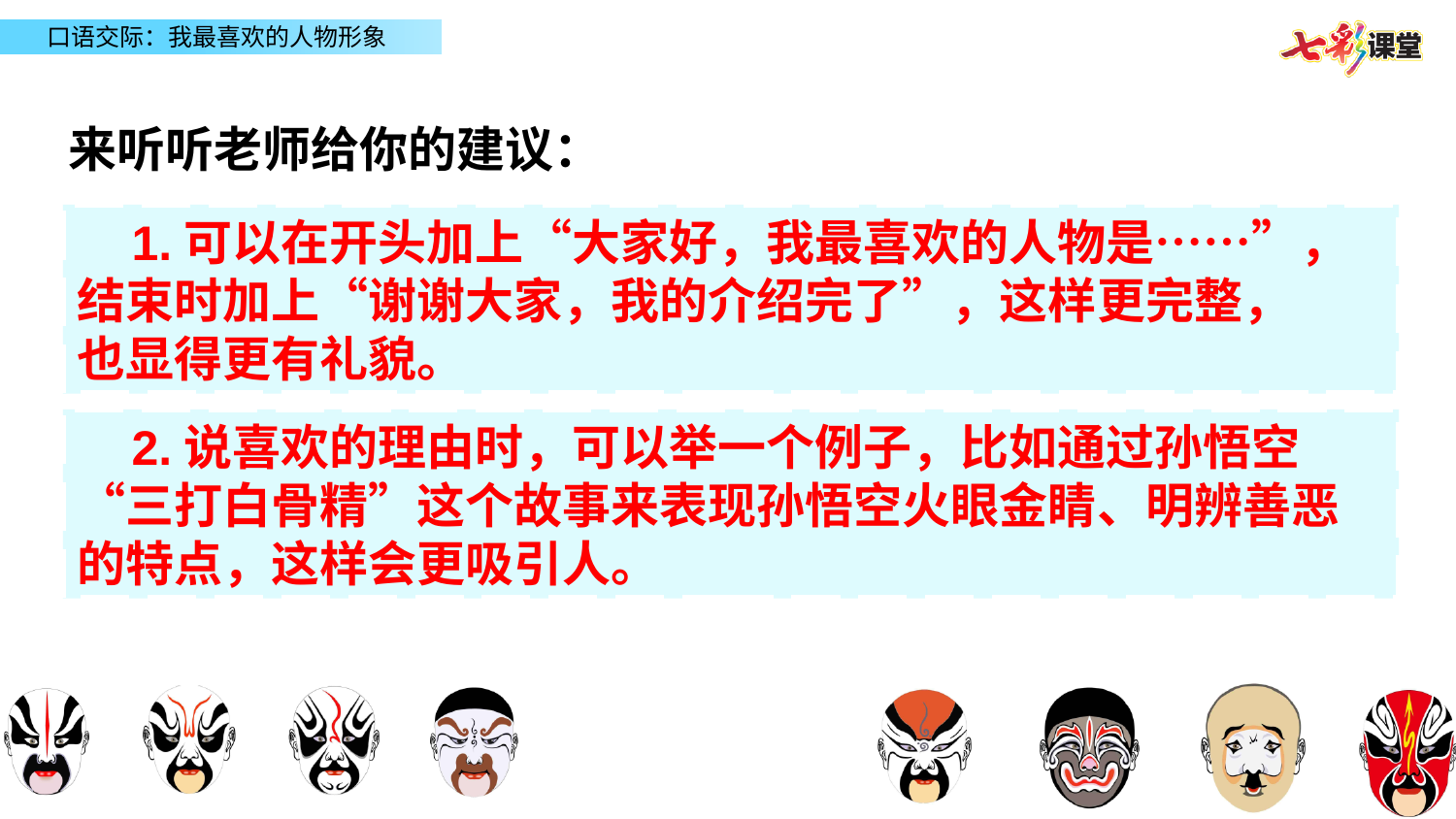

来听听老师给你的建议：
    1.可以在开头加上“大家好，我最喜欢的人物是……”，
结束时加上“谢谢大家，我的介绍完了”，这样更完整，
也显得更有礼貌。
    2.说喜欢的理由时，可以举一个例子，比如通过孙悟空“三打白骨精”这个故事来表现孙悟空火眼金睛、明辨善恶的特点，这样会更吸引人。